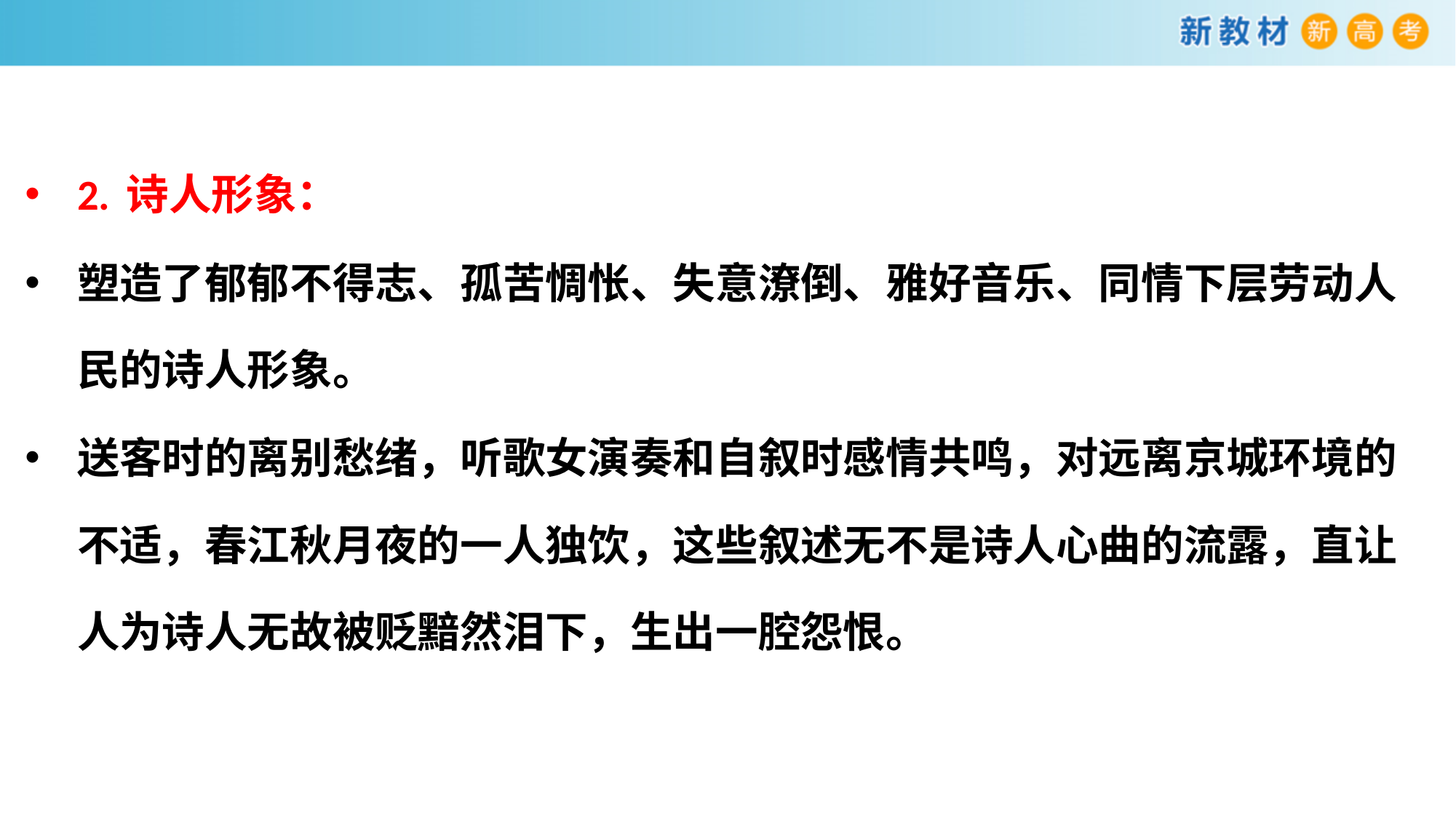

2. 诗人形象：
塑造了郁郁不得志、孤苦惆怅、失意潦倒、雅好音乐、同情下层劳动人民的诗人形象。
送客时的离别愁绪，听歌女演奏和自叙时感情共鸣，对远离京城环境的不适，春江秋月夜的一人独饮，这些叙述无不是诗人心曲的流露，直让人为诗人无故被贬黯然泪下，生出一腔怨恨。